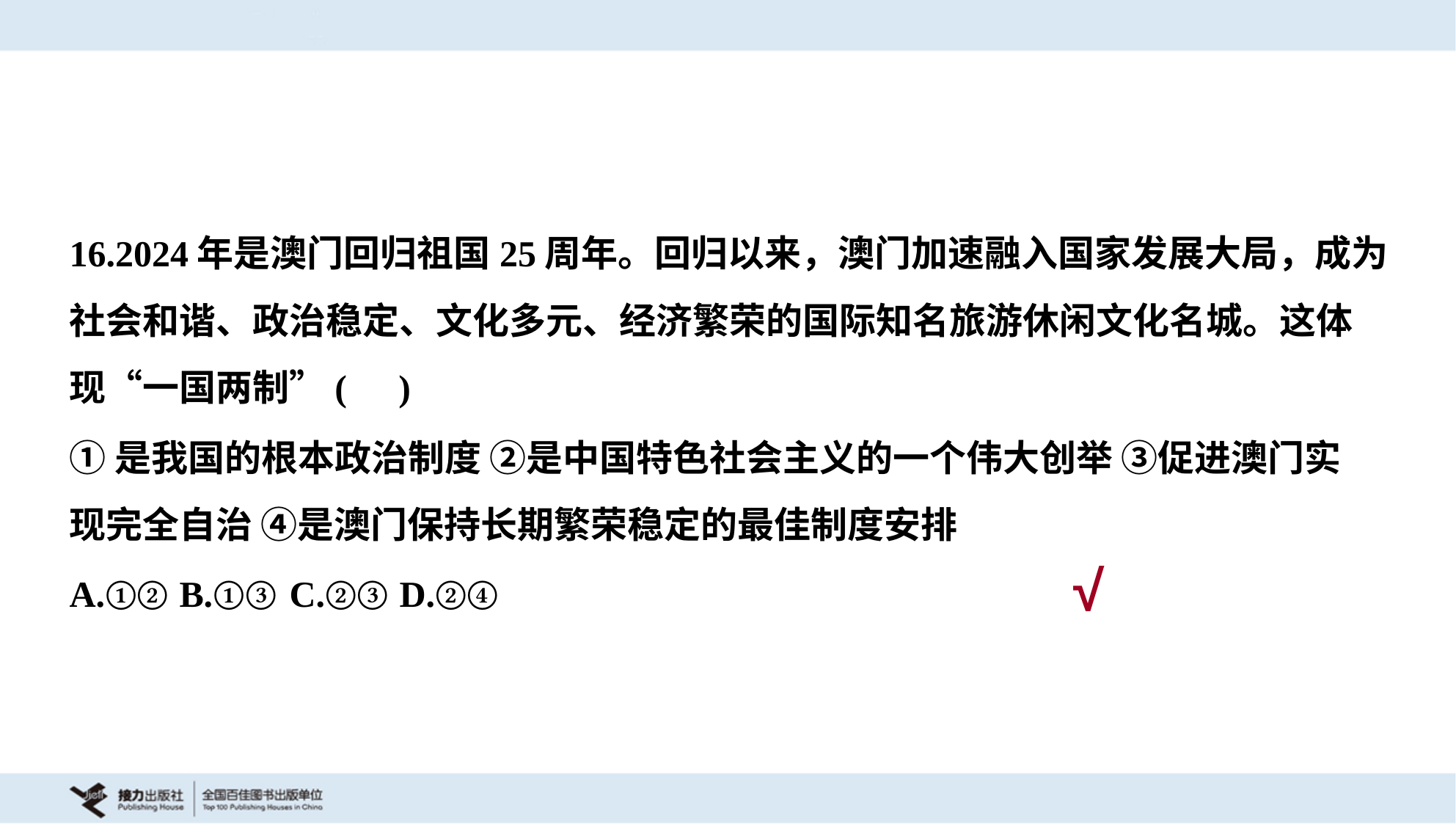

16.2024年是澳门回归祖国25周年。回归以来，澳门加速融入国家发展大局，成为
社会和谐、政治稳定、文化多元、经济繁荣的国际知名旅游休闲文化名城。这体
现“一国两制”(     )
①是我国的根本政治制度 ②是中国特色社会主义的一个伟大创举 ③促进澳门实
现完全自治 ④是澳门保持长期繁荣稳定的最佳制度安排
A.①②	B.①③	C.②③	D.②④
√